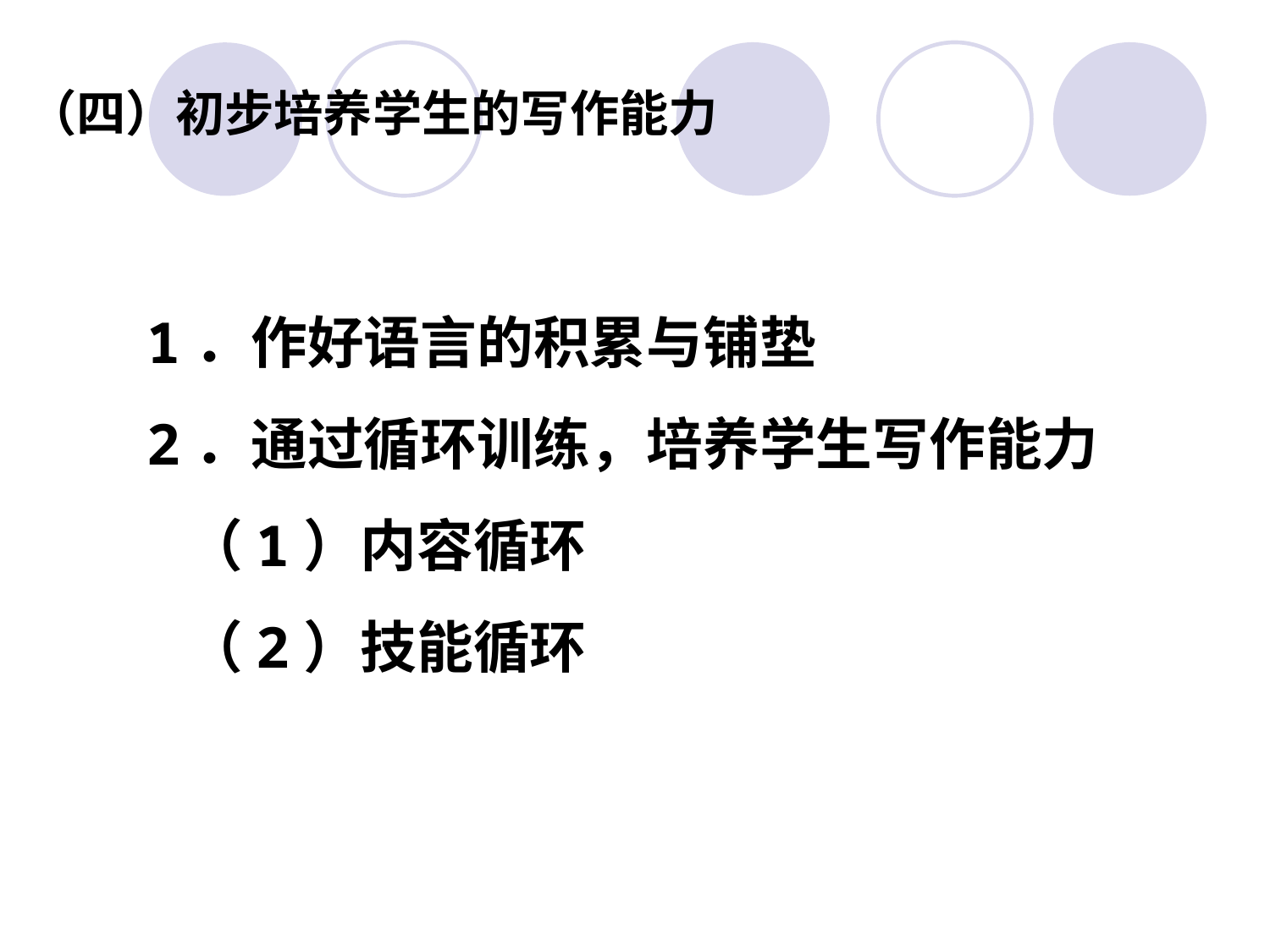

（四）初步培养学生的写作能力
1．作好语言的积累与铺垫
2．通过循环训练，培养学生写作能力
  （1）内容循环
  （2）技能循环